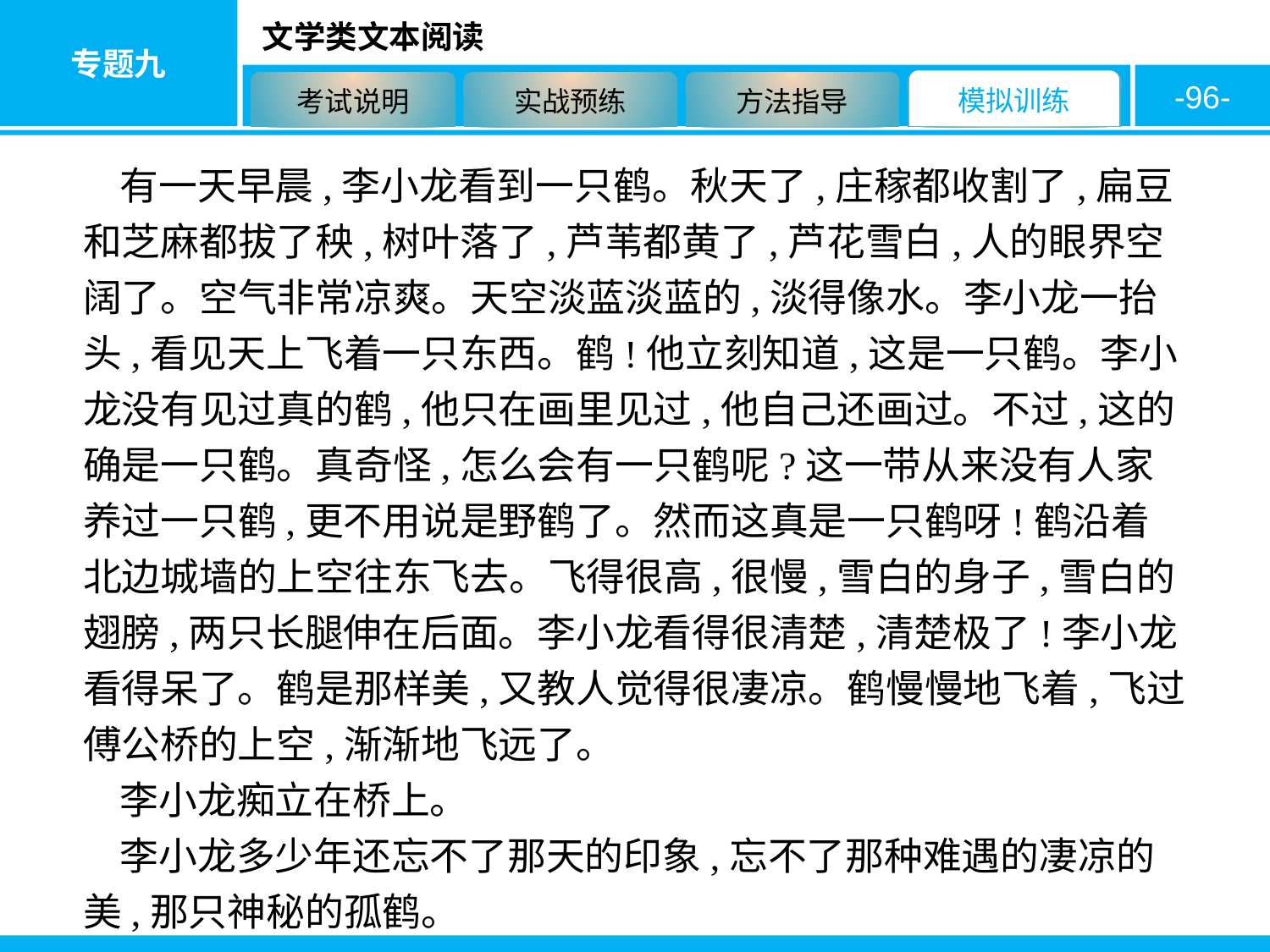

-96-
有一天早晨,李小龙看到一只鹤。秋天了,庄稼都收割了,扁豆和芝麻都拔了秧,树叶落了,芦苇都黄了,芦花雪白,人的眼界空阔了。空气非常凉爽。天空淡蓝淡蓝的,淡得像水。李小龙一抬头,看见天上飞着一只东西。鹤!他立刻知道,这是一只鹤。李小龙没有见过真的鹤,他只在画里见过,他自己还画过。不过,这的确是一只鹤。真奇怪,怎么会有一只鹤呢?这一带从来没有人家养过一只鹤,更不用说是野鹤了。然而这真是一只鹤呀!鹤沿着北边城墙的上空往东飞去。飞得很高,很慢,雪白的身子,雪白的翅膀,两只长腿伸在后面。李小龙看得很清楚,清楚极了!李小龙看得呆了。鹤是那样美,又教人觉得很凄凉。鹤慢慢地飞着,飞过傅公桥的上空,渐渐地飞远了。
李小龙痴立在桥上。
李小龙多少年还忘不了那天的印象,忘不了那种难遇的凄凉的美,那只神秘的孤鹤。